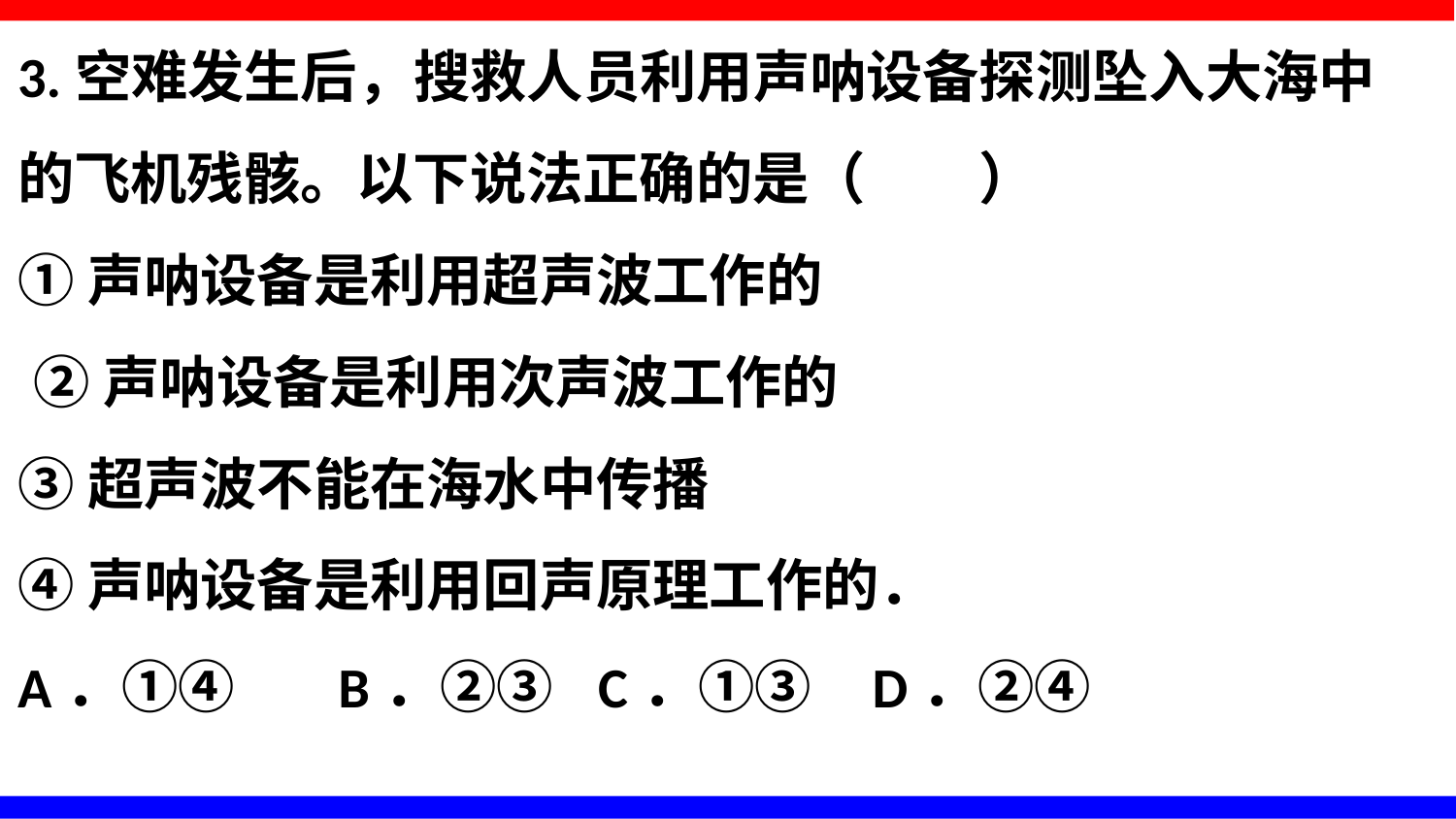

3.空难发生后，搜救人员利用声呐设备探测坠入大海中的飞机残骸。以下说法正确的是（　　）
①声呐设备是利用超声波工作的
 ②声呐设备是利用次声波工作的
③超声波不能在海水中传播
④声呐设备是利用回声原理工作的．
A．①④	 B．②③  C．①③   D．②④